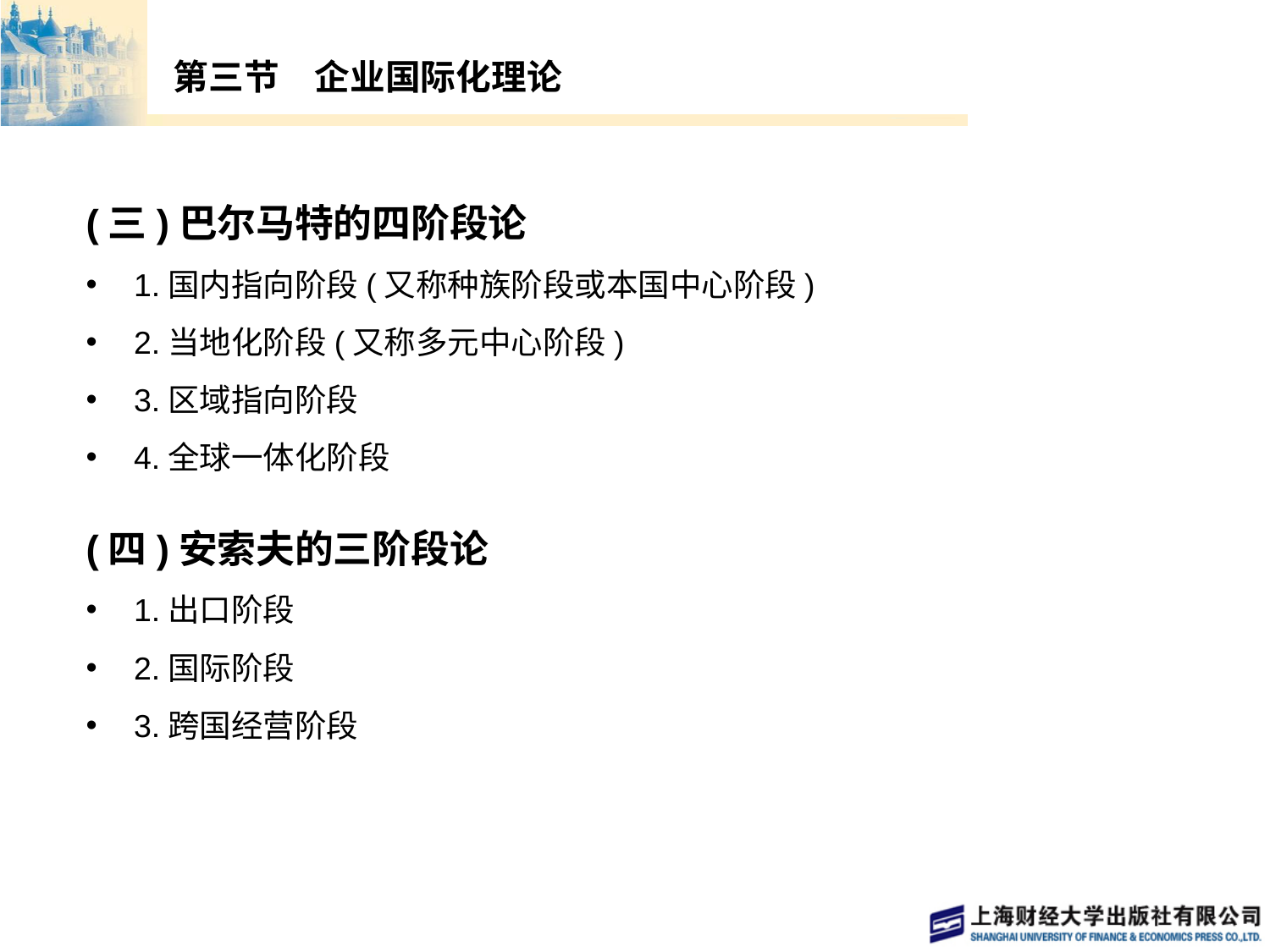

# 第三节　企业国际化理论
(三)巴尔马特的四阶段论
1.国内指向阶段(又称种族阶段或本国中心阶段)
2.当地化阶段(又称多元中心阶段)
3.区域指向阶段
4.全球一体化阶段
(四)安索夫的三阶段论
1.出口阶段
2.国际阶段
3.跨国经营阶段